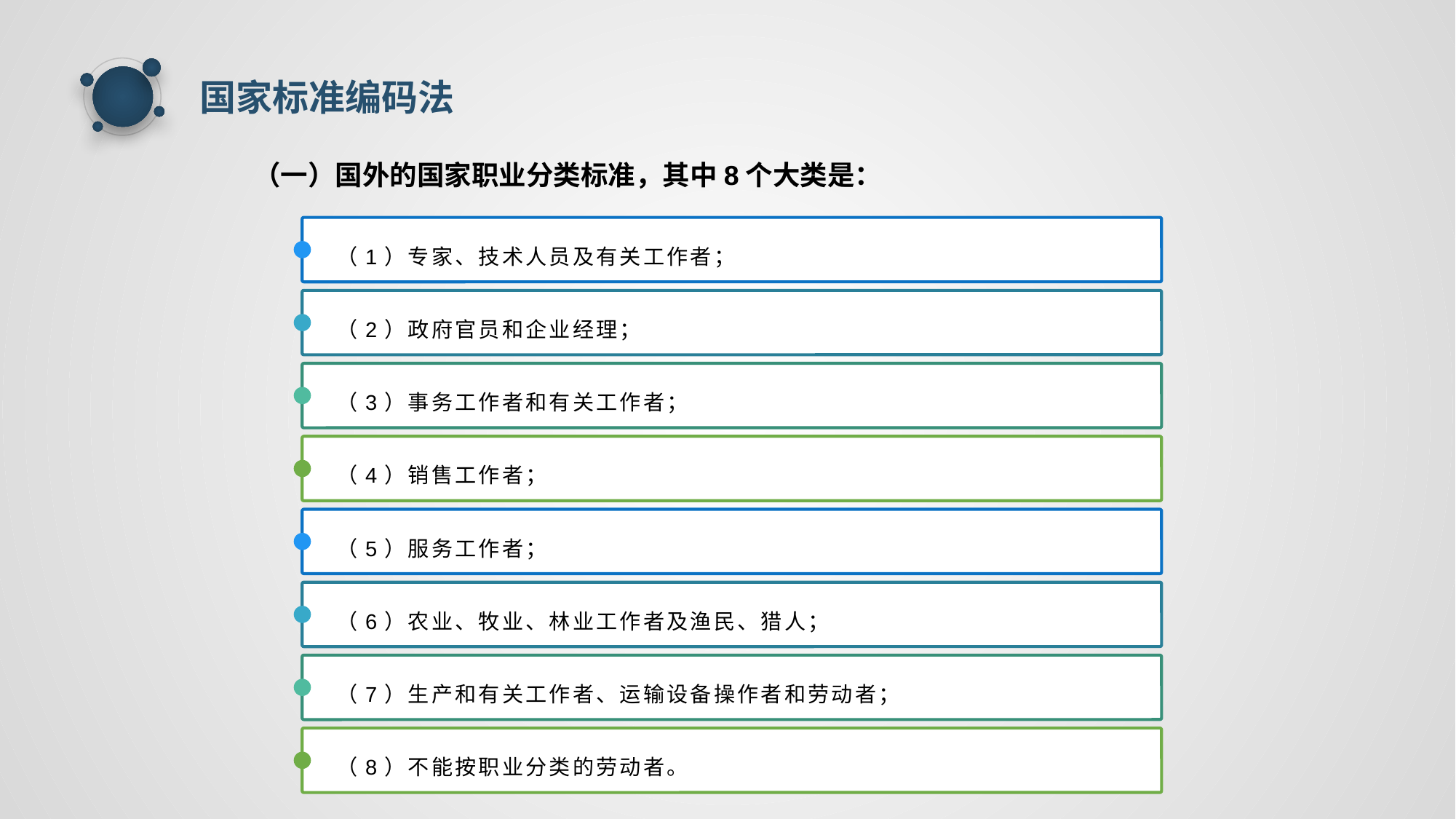

国家标准编码法
（一）国外的国家职业分类标准，其中8个大类是：

（1）专家、技术人员及有关工作者；

（2）政府官员和企业经理；

（3）事务工作者和有关工作者；

（4）销售工作者；

（5）服务工作者；

（6）农业、牧业、林业工作者及渔民、猎人；

（7）生产和有关工作者、运输设备操作者和劳动者；

（8）不能按职业分类的劳动者。